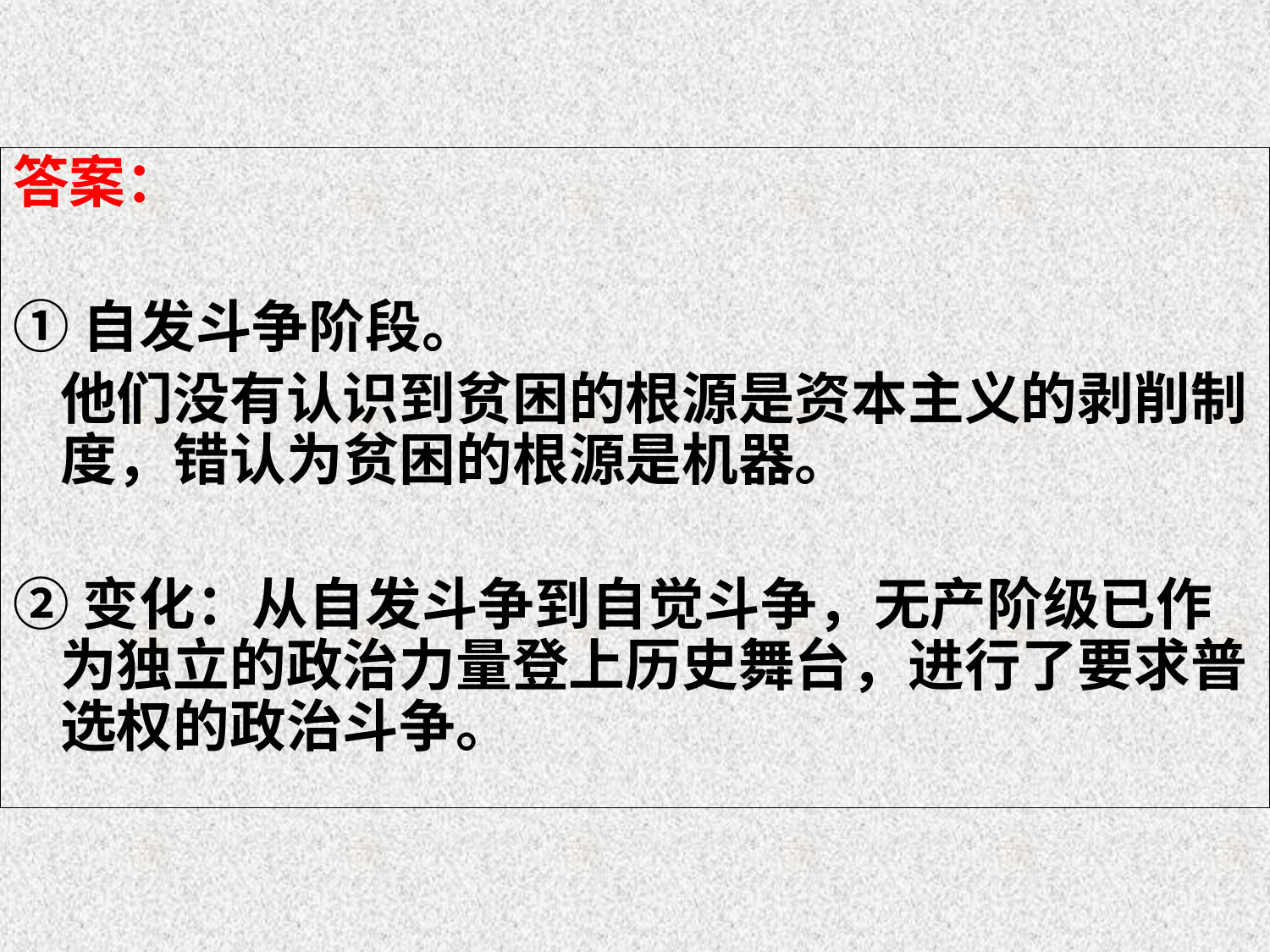

答案：

①自发斗争阶段。
	他们没有认识到贫困的根源是资本主义的剥削制度，错认为贫困的根源是机器。

②变化：从自发斗争到自觉斗争，无产阶级已作为独立的政治力量登上历史舞台，进行了要求普选权的政治斗争。